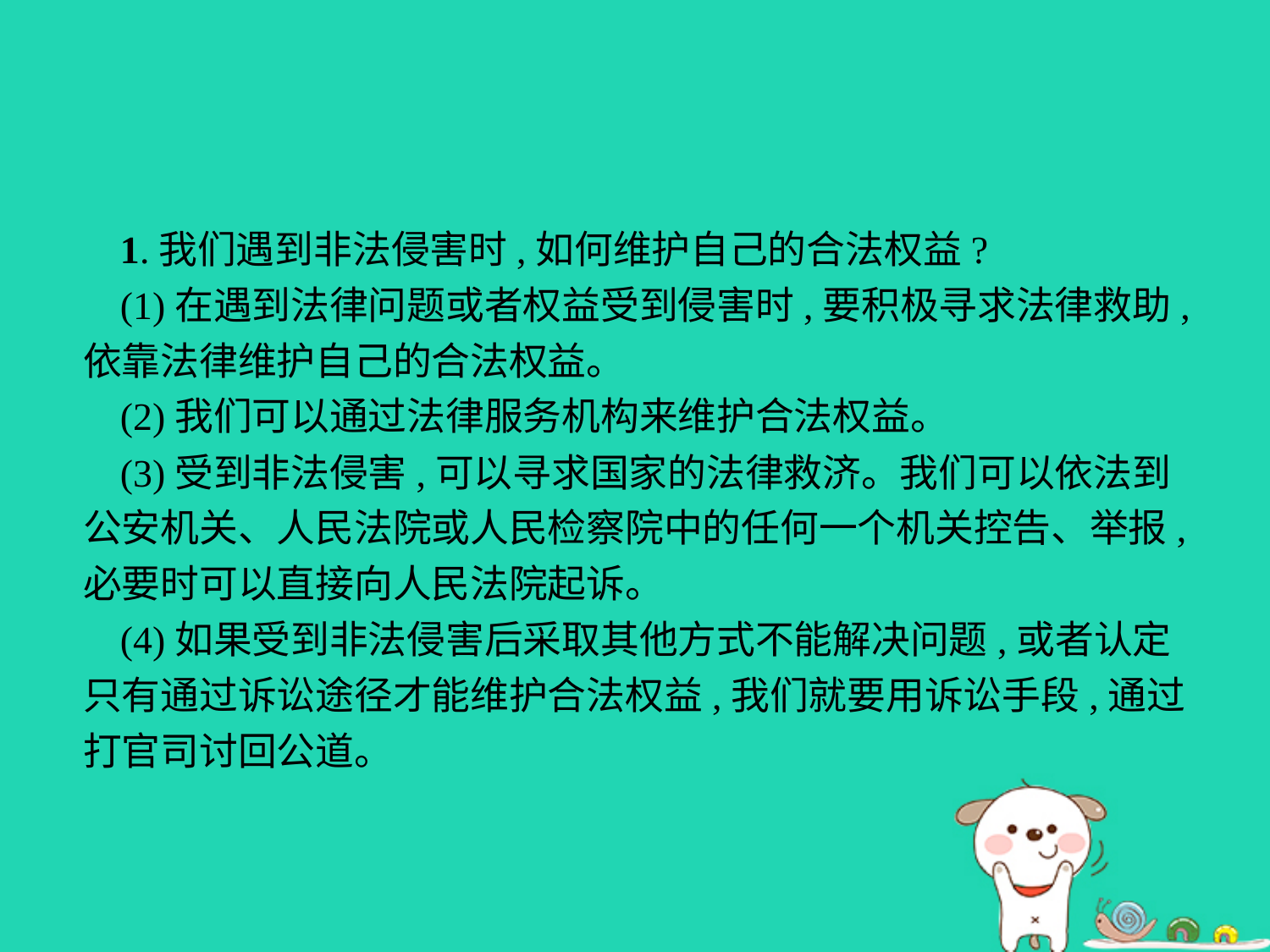

1.我们遇到非法侵害时,如何维护自己的合法权益?
(1)在遇到法律问题或者权益受到侵害时,要积极寻求法律救助,依靠法律维护自己的合法权益。
(2)我们可以通过法律服务机构来维护合法权益。
(3)受到非法侵害,可以寻求国家的法律救济。我们可以依法到公安机关、人民法院或人民检察院中的任何一个机关控告、举报,必要时可以直接向人民法院起诉。
(4)如果受到非法侵害后采取其他方式不能解决问题,或者认定只有通过诉讼途径才能维护合法权益,我们就要用诉讼手段,通过打官司讨回公道。